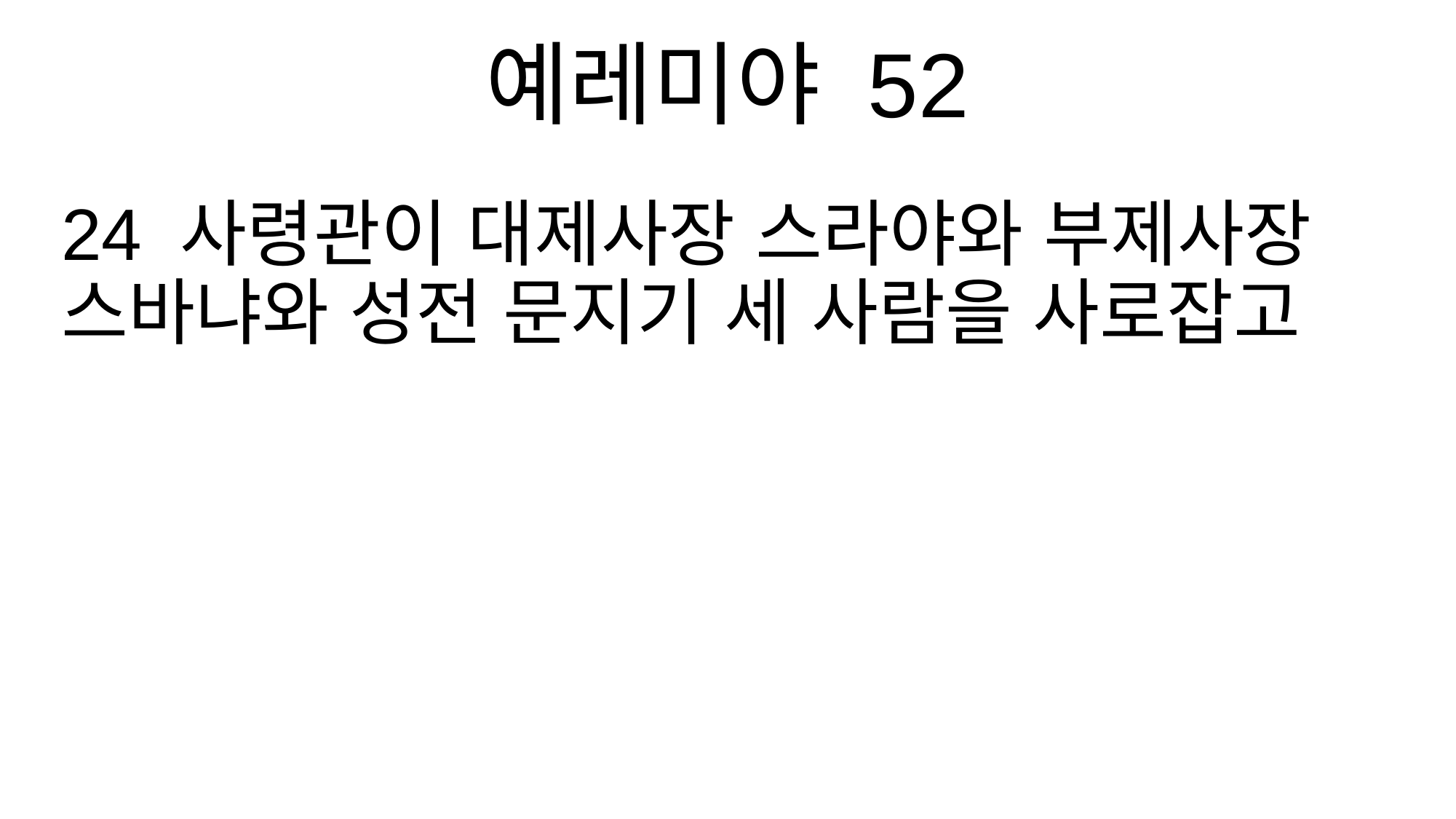

예레미야 52
24 사령관이 대제사장 스라야와 부제사장 스바냐와 성전 문지기 세 사람을 사로잡고